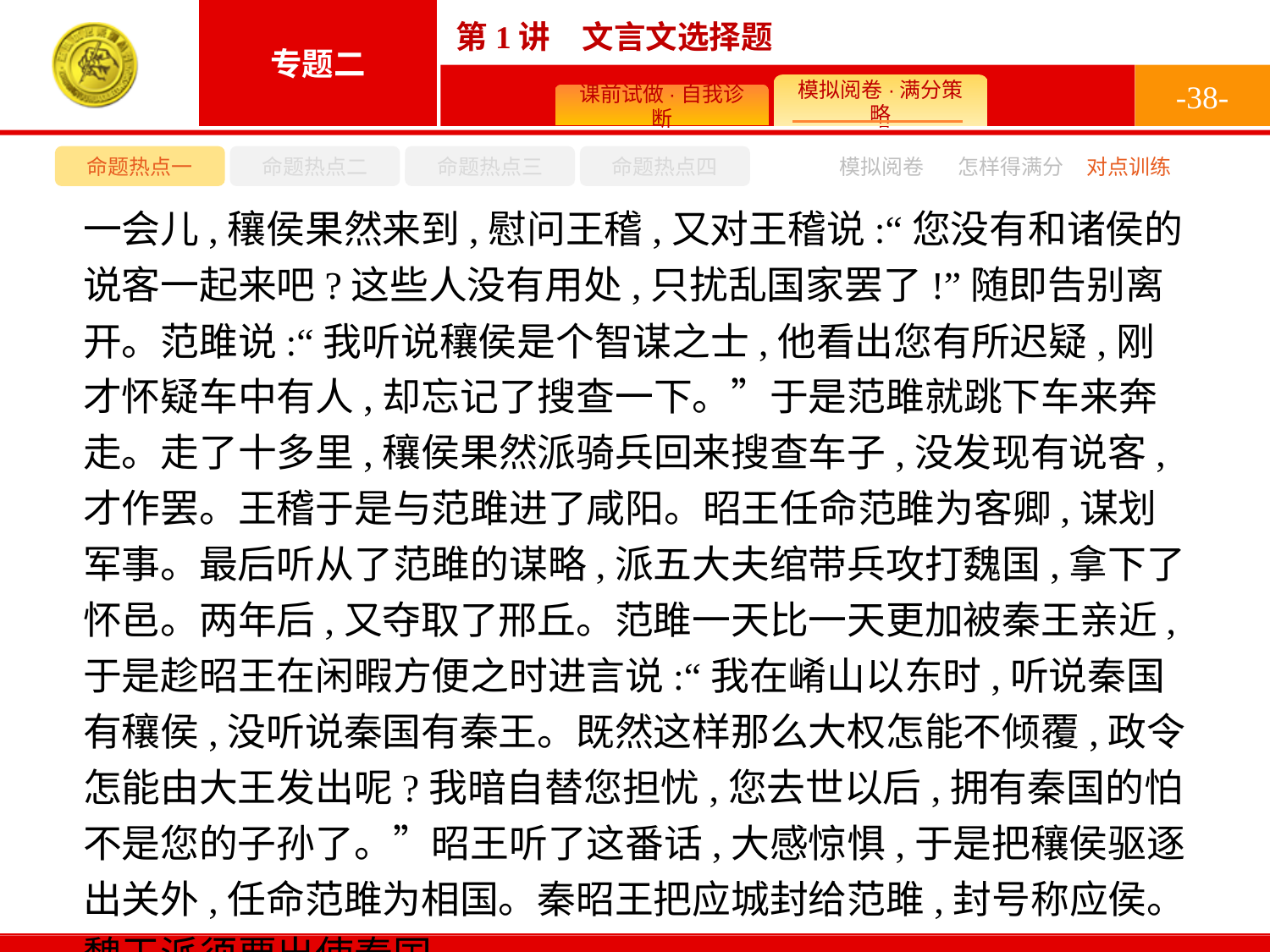

-38-
命题热点一
命题热点二
命题热点三
命题热点四
模拟阅卷
怎样得满分
对点训练
一会儿,穰侯果然来到,慰问王稽,又对王稽说:“您没有和诸侯的说客一起来吧?这些人没有用处,只扰乱国家罢了!”随即告别离开。范雎说:“我听说穰侯是个智谋之士,他看出您有所迟疑,刚才怀疑车中有人,却忘记了搜查一下。”于是范雎就跳下车来奔走。走了十多里,穰侯果然派骑兵回来搜查车子,没发现有说客,才作罢。王稽于是与范雎进了咸阳。昭王任命范雎为客卿,谋划军事。最后听从了范雎的谋略,派五大夫绾带兵攻打魏国,拿下了怀邑。两年后,又夺取了邢丘。范雎一天比一天更加被秦王亲近,于是趁昭王在闲暇方便之时进言说:“我在崤山以东时,听说秦国有穰侯,没听说秦国有秦王。既然这样那么大权怎能不倾覆,政令怎能由大王发出呢?我暗自替您担忧,您去世以后,拥有秦国的怕不是您的子孙了。”昭王听了这番话,大感惊惧,于是把穰侯驱逐出关外,任命范雎为相国。秦昭王把应城封给范雎,封号称应侯。魏王派须贾出使秦国。